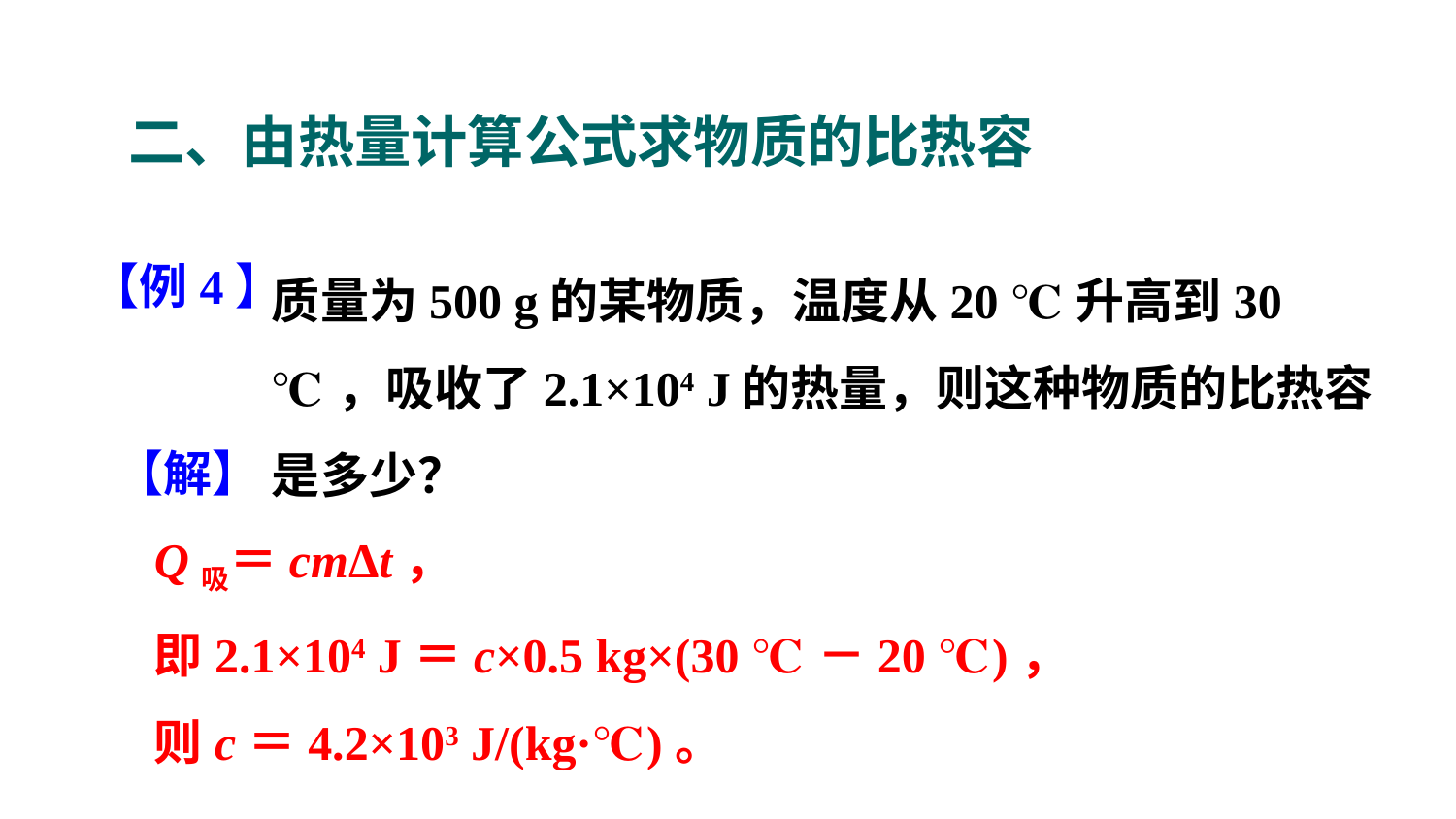

二、由热量计算公式求物质的比热容
质量为500 g的某物质，温度从20 ℃升高到30 ℃，吸收了2.1×104 J的热量，则这种物质的比热容是多少？
【例4】
【解】
Q吸＝cmΔt，
即2.1×104 J＝c×0.5 kg×(30 ℃－20 ℃)，
则c＝4.2×103 J/(kg·℃)。